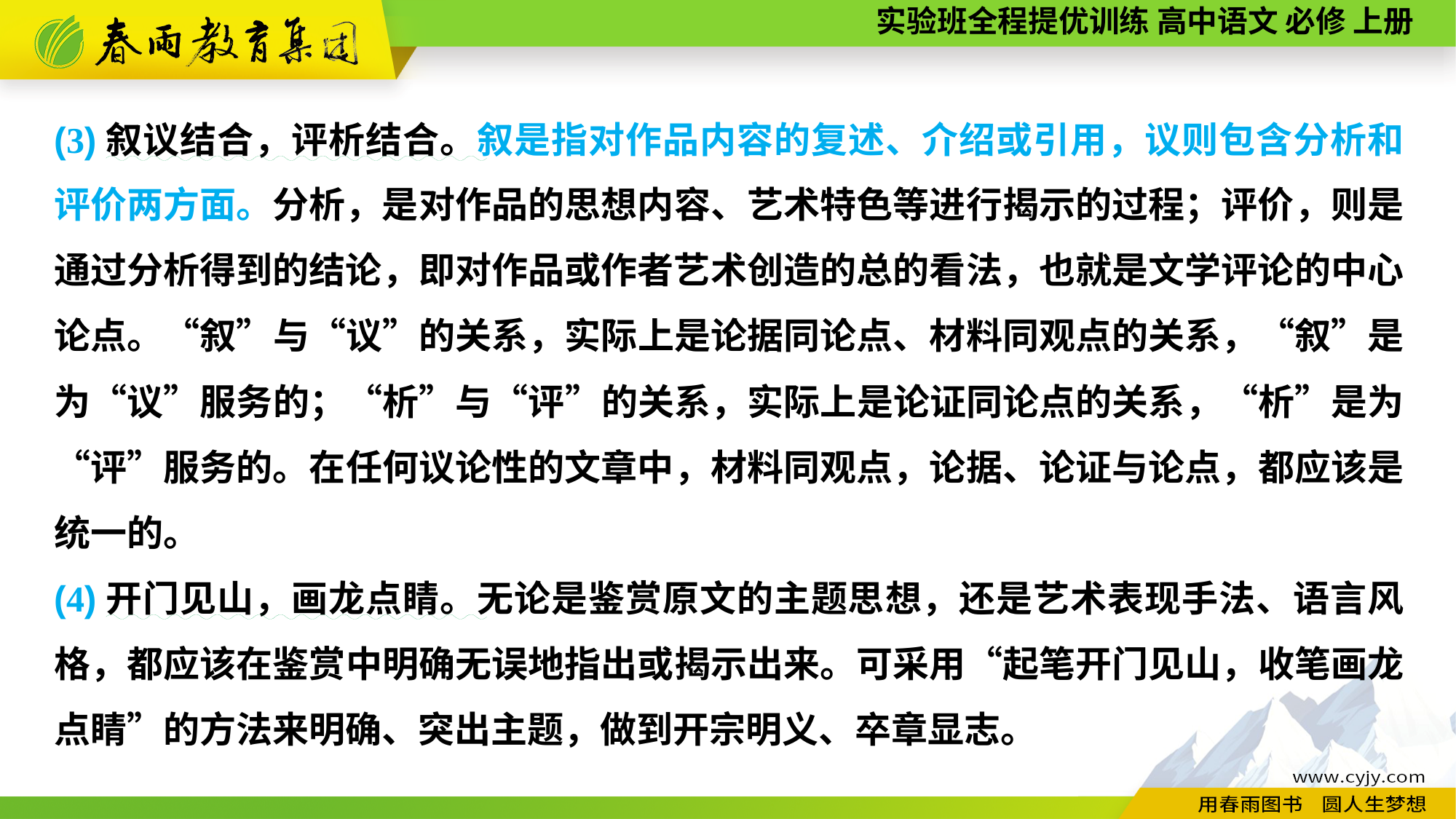

(3)叙议结合，评析结合。叙是指对作品内容的复述、介绍或引用，议则包含分析和评价两方面。分析，是对作品的思想内容、艺术特色等进行揭示的过程；评价，则是通过分析得到的结论，即对作品或作者艺术创造的总的看法，也就是文学评论的中心论点。“叙”与“议”的关系，实际上是论据同论点、材料同观点的关系，“叙”是为“议”服务的；“析”与“评”的关系，实际上是论证同论点的关系，“析”是为“评”服务的。在任何议论性的文章中，材料同观点，论据、论证与论点，都应该是统一的。
(4)开门见山，画龙点睛。无论是鉴赏原文的主题思想，还是艺术表现手法、语言风格，都应该在鉴赏中明确无误地指出或揭示出来。可采用“起笔开门见山，收笔画龙点睛”的方法来明确、突出主题，做到开宗明义、卒章显志。